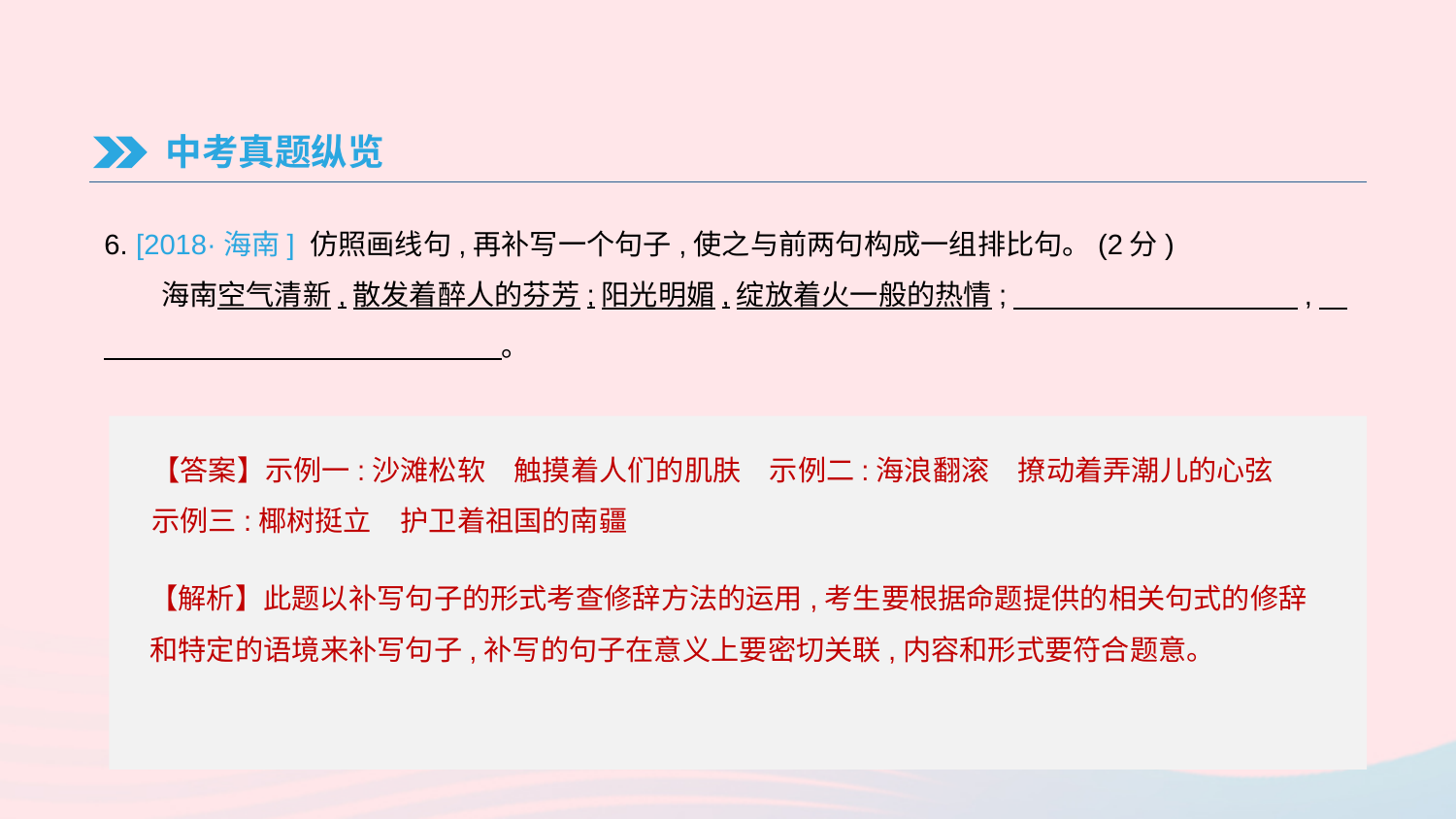

中考真题纵览

6. [2018·海南] 仿照画线句,再补写一个句子,使之与前两句构成一组排比句。(2分)
　　海南空气清新,散发着醉人的芬芳;阳光明媚,绽放着火一般的热情;　　　　　　　　　　,　　　　　　　　　　　　　　　。

【答案】示例一:沙滩松软　触摸着人们的肌肤　示例二:海浪翻滚　撩动着弄潮儿的心弦
示例三:椰树挺立　护卫着祖国的南疆
【解析】此题以补写句子的形式考查修辞方法的运用,考生要根据命题提供的相关句式的修辞和特定的语境来补写句子,补写的句子在意义上要密切关联,内容和形式要符合题意。